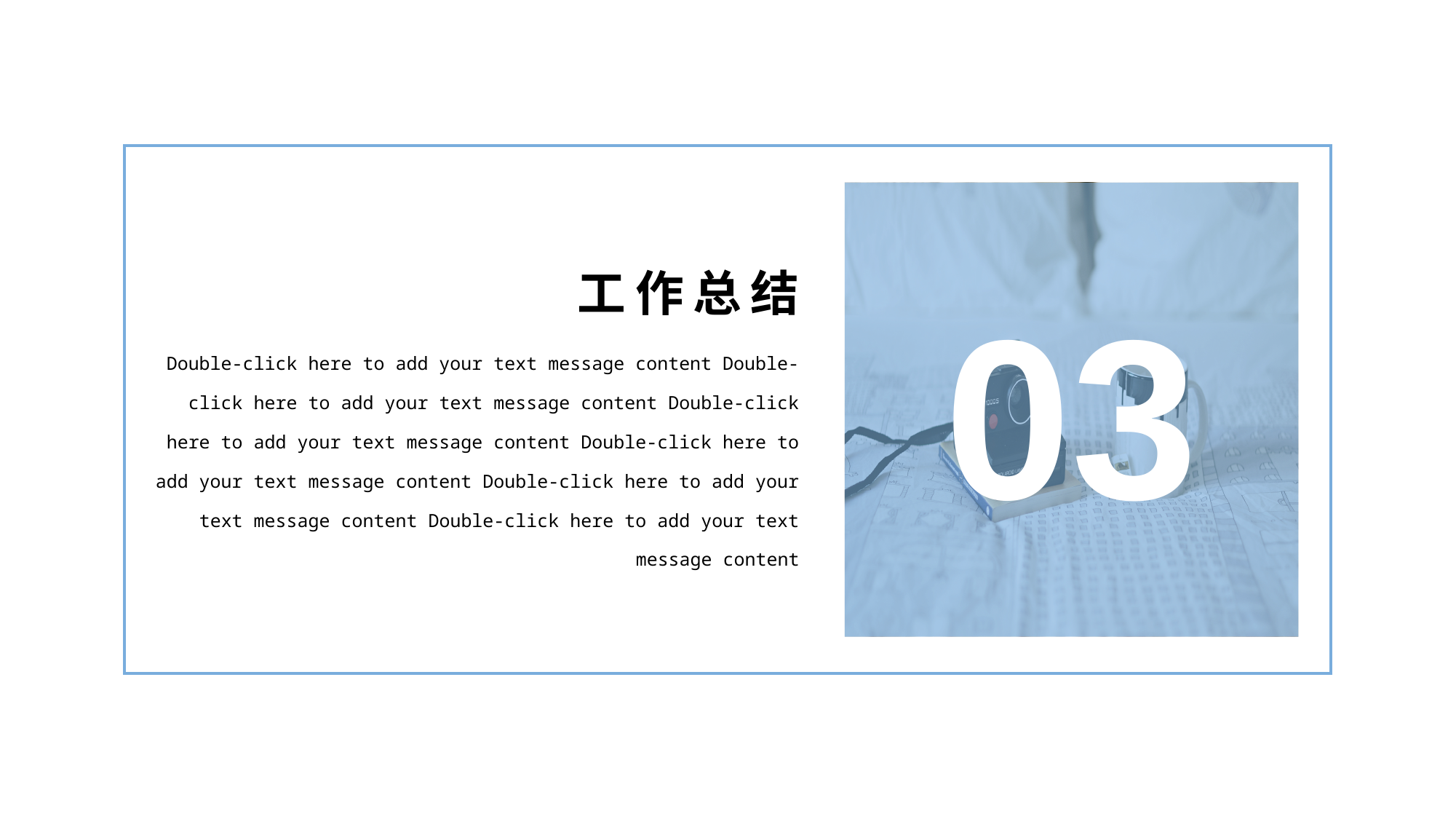

03
工作总结
Double-click here to add your text message content Double-click here to add your text message content Double-click here to add your text message content Double-click here to add your text message content Double-click here to add your text message content Double-click here to add your text message content